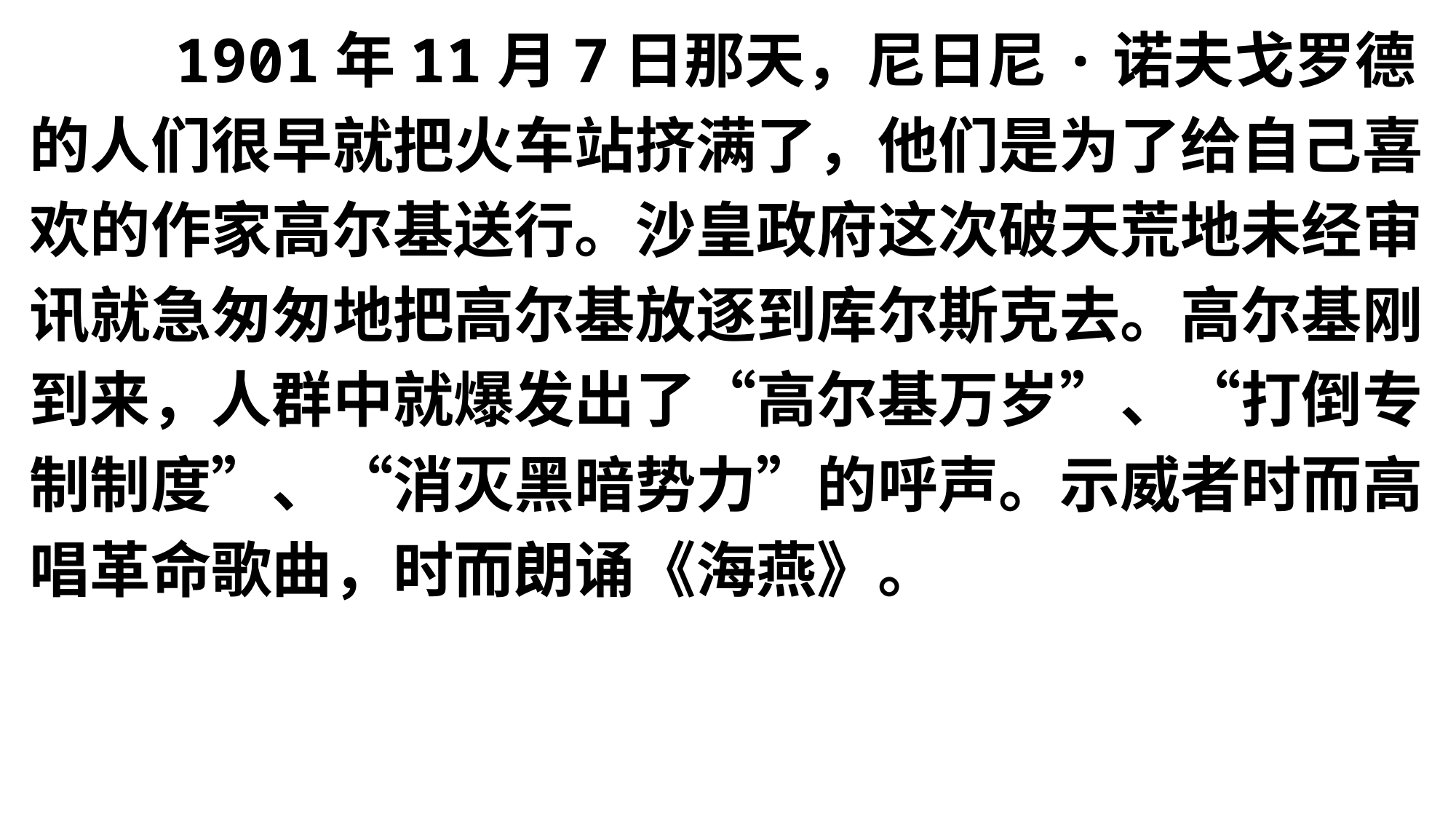

1901年11月7日那天，尼日尼·诺夫戈罗德的人们很早就把火车站挤满了，他们是为了给自己喜欢的作家高尔基送行。沙皇政府这次破天荒地未经审讯就急匆匆地把高尔基放逐到库尔斯克去。高尔基刚到来，人群中就爆发出了“高尔基万岁”、“打倒专制制度”、“消灭黑暗势力”的呼声。示威者时而高唱革命歌曲，时而朗诵《海燕》。